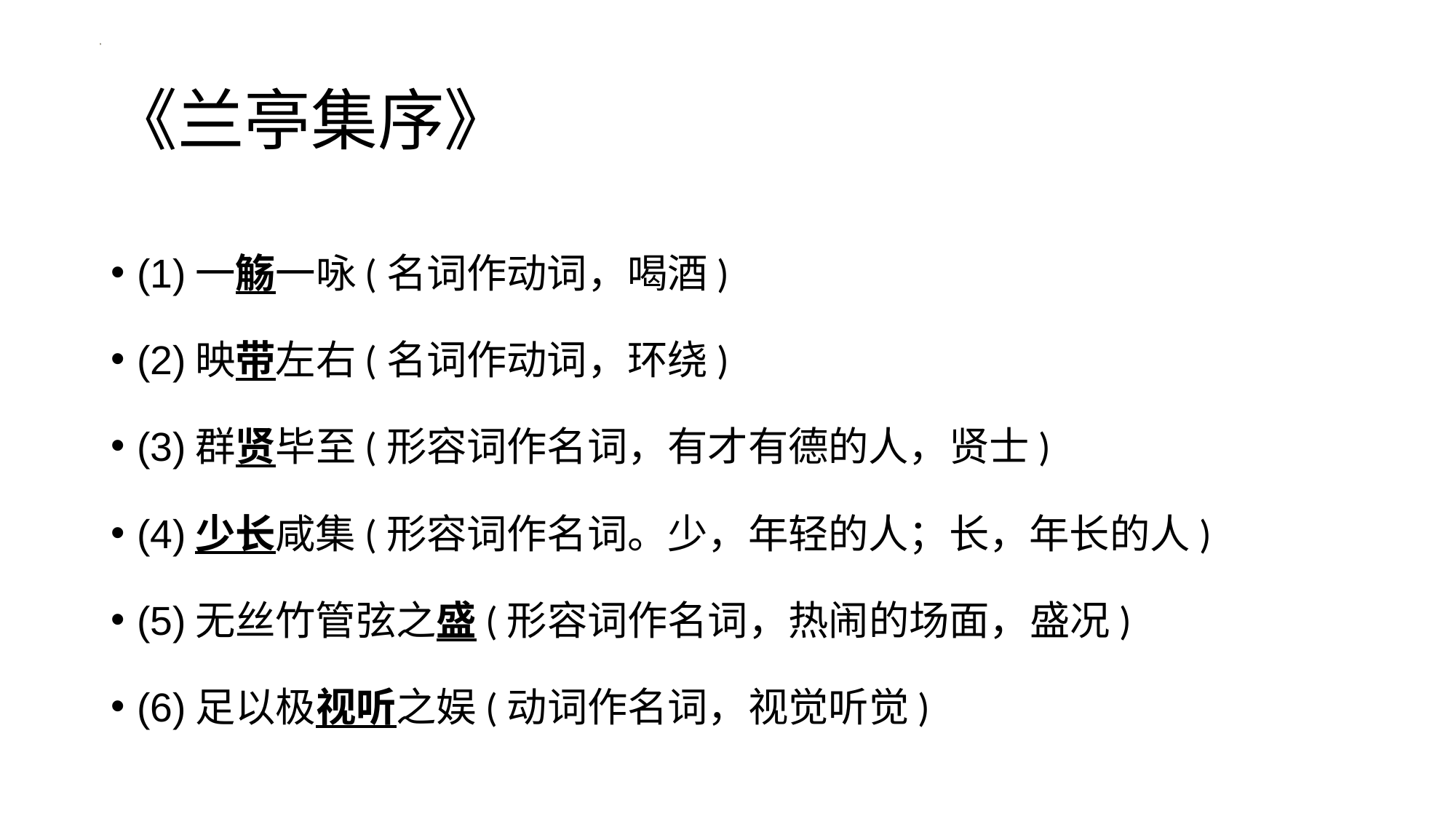

# 《兰亭集序》
(1)一觞一咏(名词作动词，喝酒)
(2)映带左右(名词作动词，环绕)
(3)群贤毕至(形容词作名词，有才有德的人，贤士)
(4)少长咸集(形容词作名词。少，年轻的人；长，年长的人)
(5)无丝竹管弦之盛(形容词作名词，热闹的场面，盛况)
(6)足以极视听之娱(动词作名词，视觉听觉)